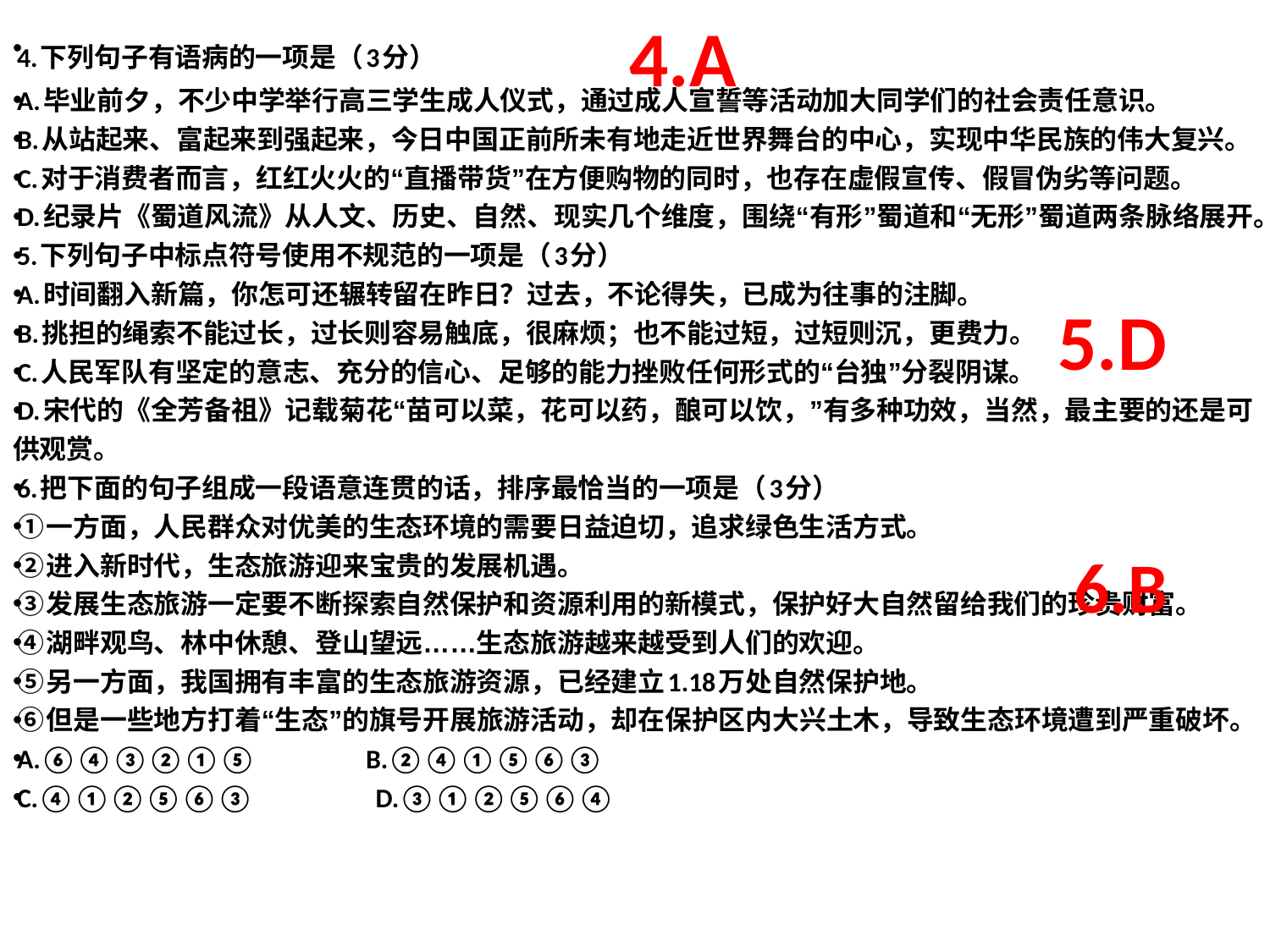

4.下列句子有语病的一项是（3分）
A.毕业前夕，不少中学举行高三学生成人仪式，通过成人宣誓等活动加大同学们的社会责任意识。
B.从站起来、富起来到强起来，今日中国正前所未有地走近世界舞台的中心，实现中华民族的伟大复兴。
C.对于消费者而言，红红火火的“直播带货”在方便购物的同时，也存在虚假宣传、假冒伪劣等问题。
D.纪录片《蜀道风流》从人文、历史、自然、现实几个维度，围绕“有形”蜀道和“无形”蜀道两条脉络展开。
5.下列句子中标点符号使用不规范的一项是（3分）
A.时间翻入新篇，你怎可还辗转留在昨日？过去，不论得失，已成为往事的注脚。
B.挑担的绳索不能过长，过长则容易触底，很麻烦；也不能过短，过短则沉，更费力。
C.人民军队有坚定的意志、充分的信心、足够的能力挫败任何形式的“台独”分裂阴谋。
D.宋代的《全芳备祖》记载菊花“苗可以菜，花可以药，酿可以饮，”有多种功效，当然，最主要的还是可供观赏。
6.把下面的句子组成一段语意连贯的话，排序最恰当的一项是（3分）
①一方面，人民群众对优美的生态环境的需要日益迫切，追求绿色生活方式。
②进入新时代，生态旅游迎来宝贵的发展机遇。
③发展生态旅游一定要不断探索自然保护和资源利用的新模式，保护好大自然留给我们的珍贵财富。
④湖畔观鸟、林中休憩、登山望远……生态旅游越来越受到人们的欢迎。
⑤另一方面，我国拥有丰富的生态旅游资源，已经建立1.18万处自然保护地。
⑥但是一些地方打着“生态”的旗号开展旅游活动，却在保护区内大兴土木，导致生态环境遭到严重破坏。
A.⑥④③②①⑤                  B.②④①⑤⑥③
C.④①②⑤⑥③                    D.③①②⑤⑥④

# 4.A
5.D
 6.B